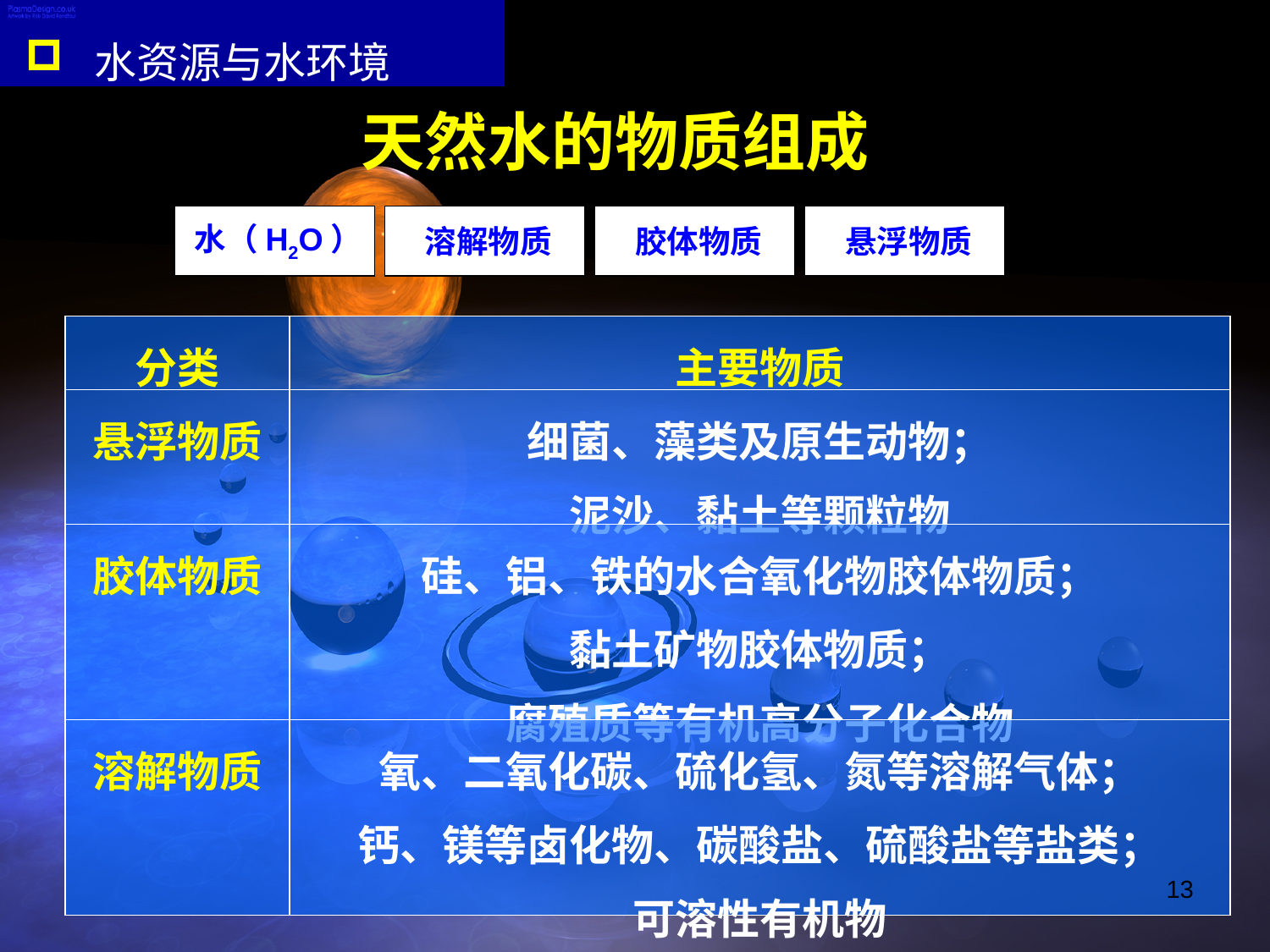

水资源与水环境
天然水的物质组成
  水（H2O）
    溶解物质
    胶体物质
    悬浮物质
| 分类 | 主要物质 |
| --- | --- |
| 悬浮物质 | 细菌、藻类及原生动物； 泥沙、黏土等颗粒物 |
| 胶体物质 | 硅、铝、铁的水合氧化物胶体物质； 黏土矿物胶体物质； 腐殖质等有机高分子化合物 |
| 溶解物质 | 氧、二氧化碳、硫化氢、氮等溶解气体； 钙、镁等卤化物、碳酸盐、硫酸盐等盐类； 可溶性有机物 |
13